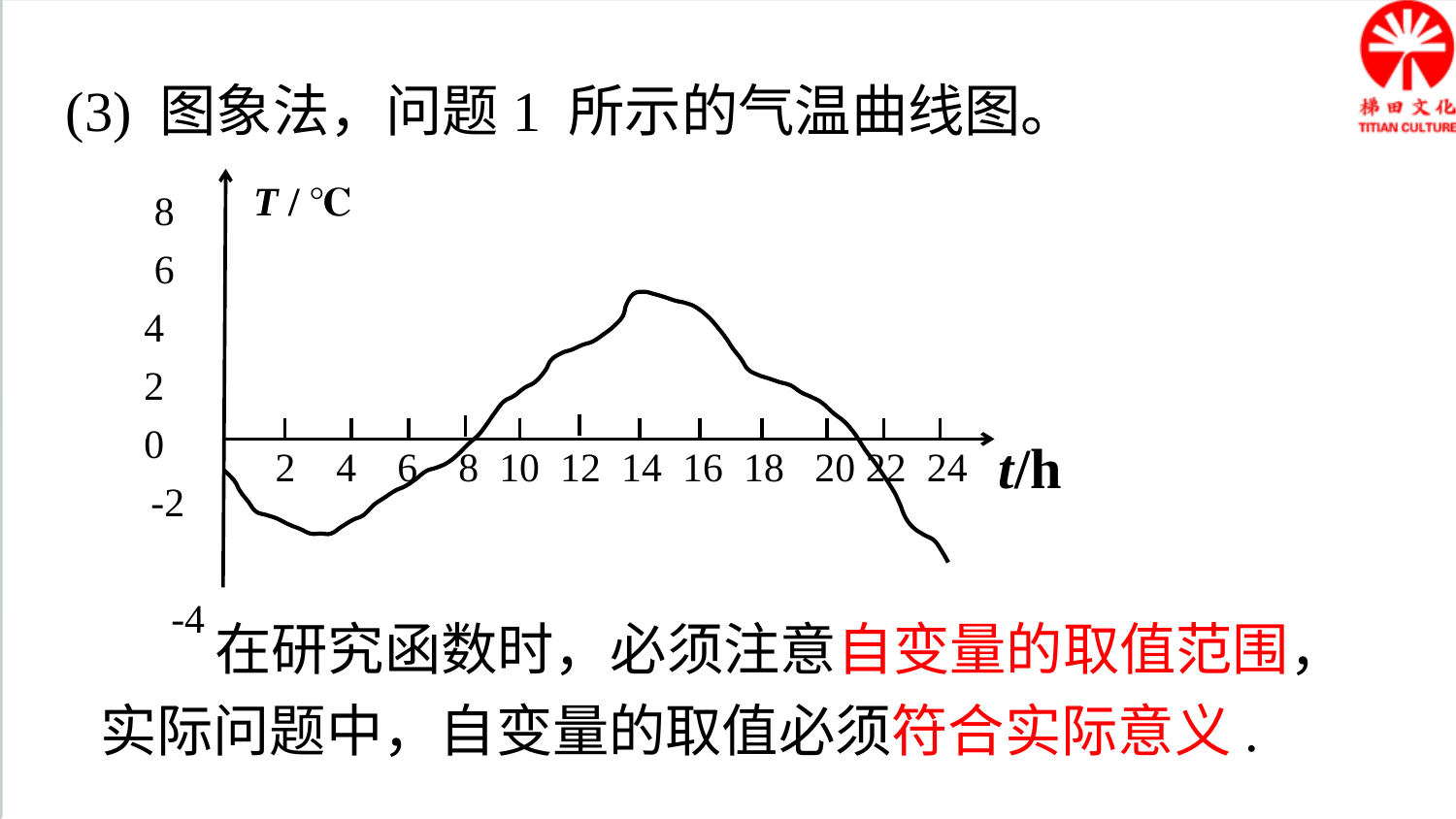

(3) 图象法，问题1 所示的气温曲线图。
T / ℃

t/h
2    4    6    8  10  12  14  16  18   20 22  24
8
6
4
2
0
-2
-4
        在研究函数时，必须注意自变量的取值范围，
实际问题中，自变量的取值必须符合实际意义.